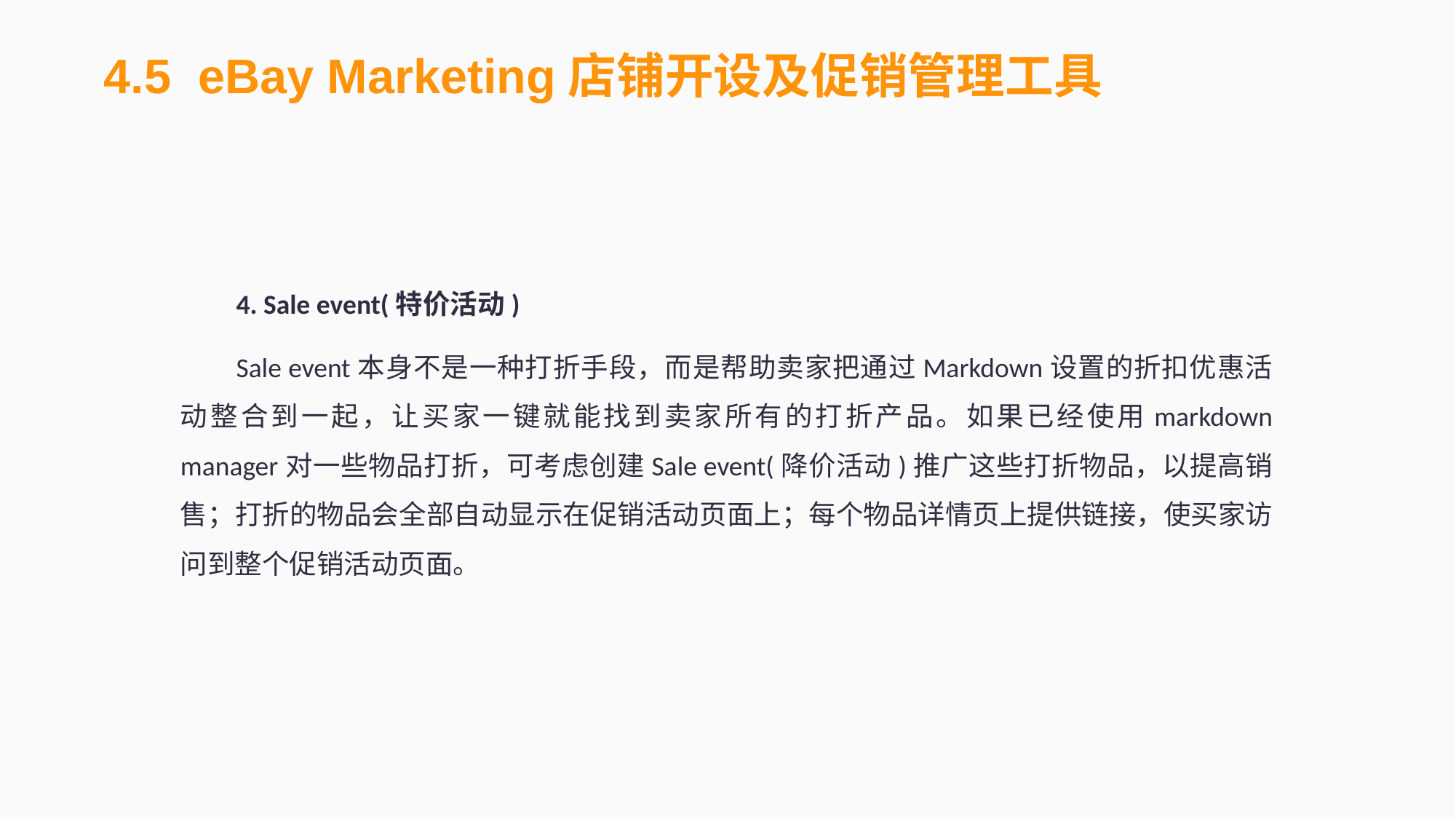

4.5  eBay Marketing店铺开设及促销管理工具
4. Sale event(特价活动)
Sale event本身不是一种打折手段，而是帮助卖家把通过Markdown设置的折扣优惠活动整合到一起，让买家一键就能找到卖家所有的打折产品。如果已经使用markdown manager对一些物品打折，可考虑创建Sale event(降价活动)推广这些打折物品，以提高销售；打折的物品会全部自动显示在促销活动页面上；每个物品详情页上提供链接，使买家访问到整个促销活动页面。